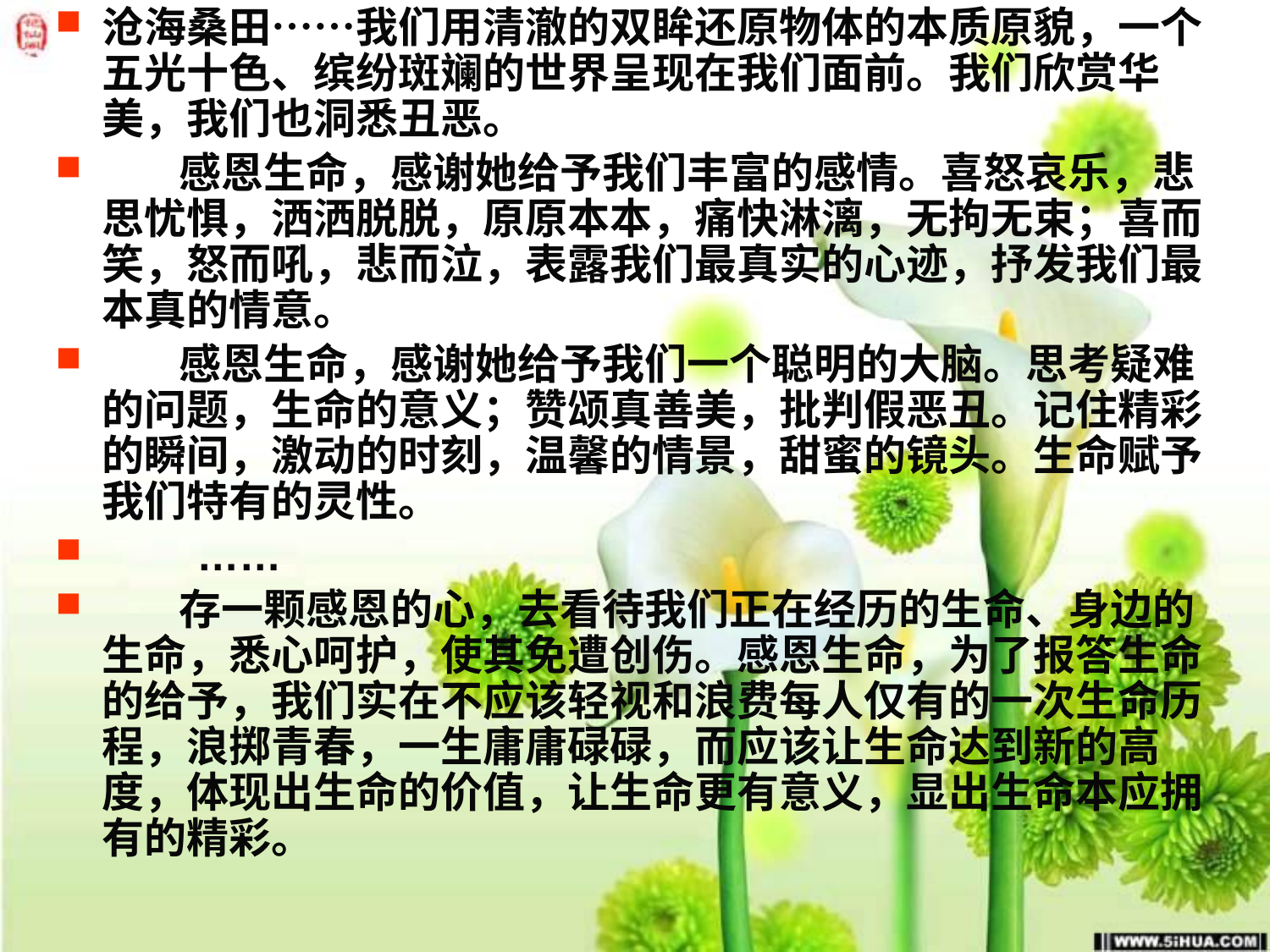

沧海桑田……我们用清澈的双眸还原物体的本质原貌，一个五光十色、缤纷斑斓的世界呈现在我们面前。我们欣赏华美，我们也洞悉丑恶。
       感恩生命，感谢她给予我们丰富的感情。喜怒哀乐，悲思忧惧，洒洒脱脱，原原本本，痛快淋漓，无拘无束；喜而笑，怒而吼，悲而泣，表露我们最真实的心迹，抒发我们最本真的情意。
       感恩生命，感谢她给予我们一个聪明的大脑。思考疑难的问题，生命的意义；赞颂真善美，批判假恶丑。记住精彩的瞬间，激动的时刻，温馨的情景，甜蜜的镜头。生命赋予我们特有的灵性。
        ……
       存一颗感恩的心，去看待我们正在经历的生命、身边的生命，悉心呵护，使其免遭创伤。感恩生命，为了报答生命的给予，我们实在不应该轻视和浪费每人仅有的一次生命历程，浪掷青春，一生庸庸碌碌，而应该让生命达到新的高度，体现出生命的价值，让生命更有意义，显出生命本应拥有的精彩。